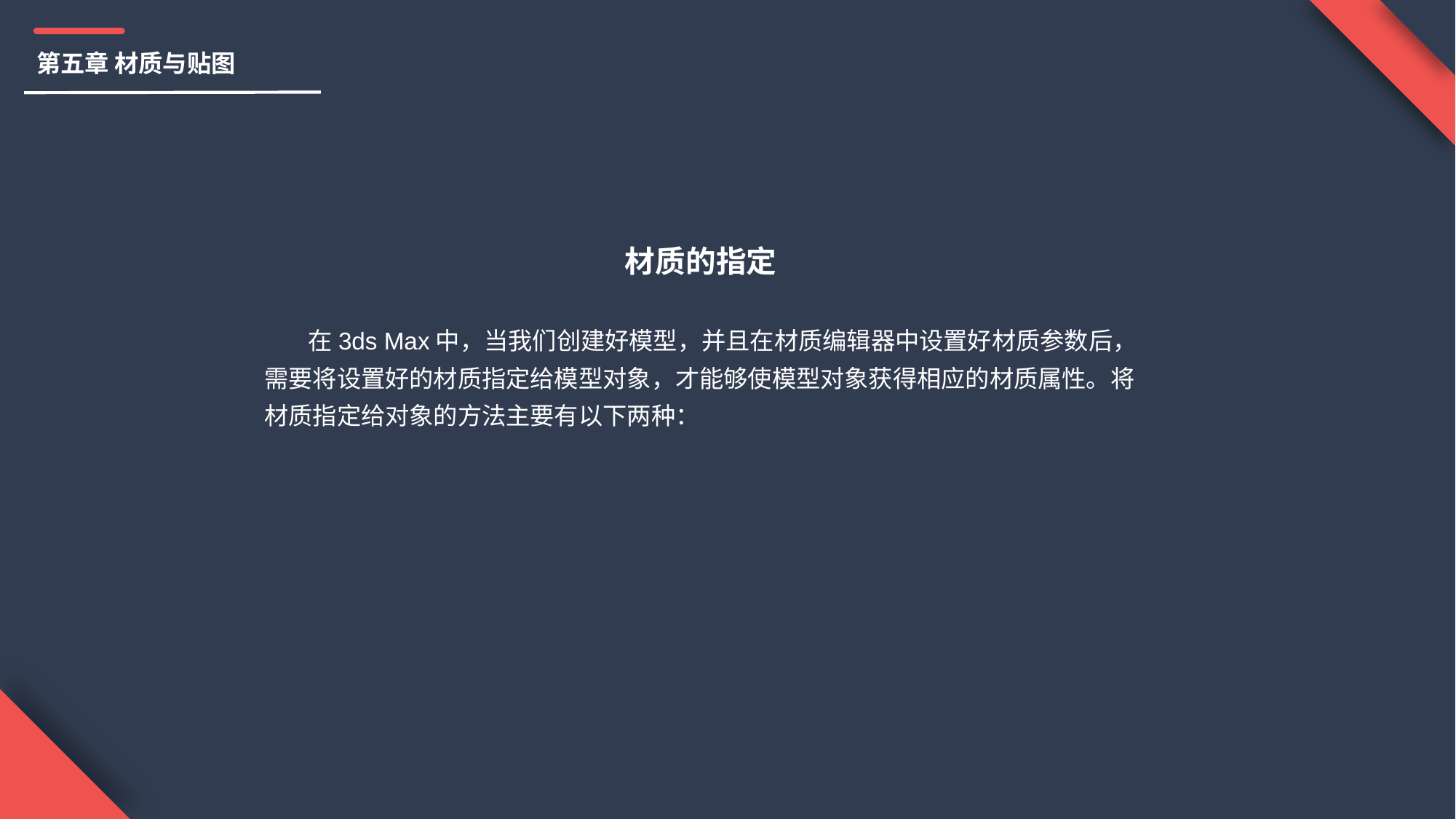

第五章 材质与贴图
材质的指定

       在3ds Max中，当我们创建好模型，并且在材质编辑器中设置好材质参数后，需要将设置好的材质指定给模型对象，才能够使模型对象获得相应的材质属性。将材质指定给对象的方法主要有以下两种：